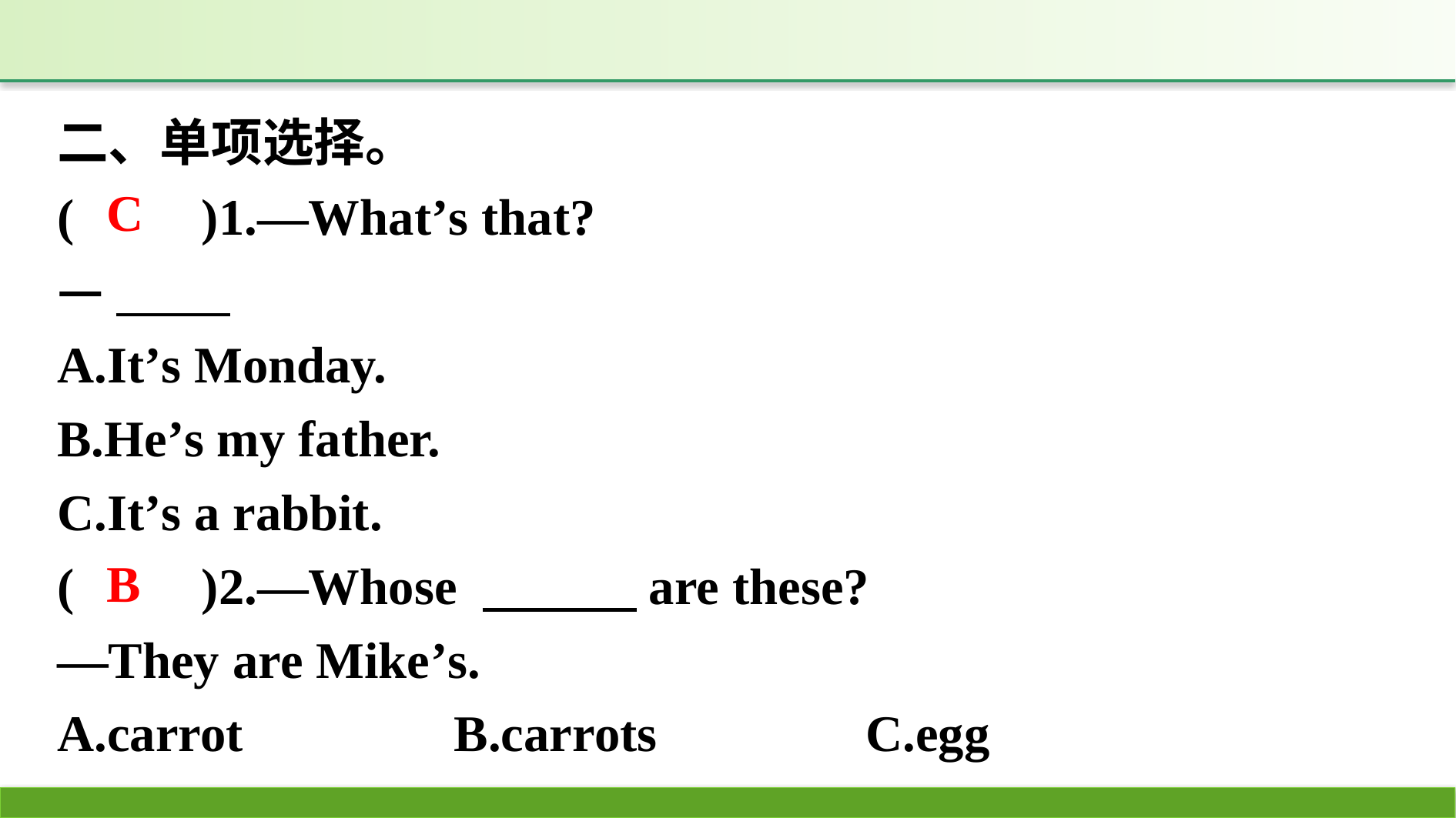

二、单项选择。
(　　)1.—What’s that?
—
A.It’s Monday.
B.He’s my father.
C.It’s a rabbit.
(　　)2.—Whose 　　　are these?
—They are Mike’s.
A.carrot		B.carrots		C.egg
C
B